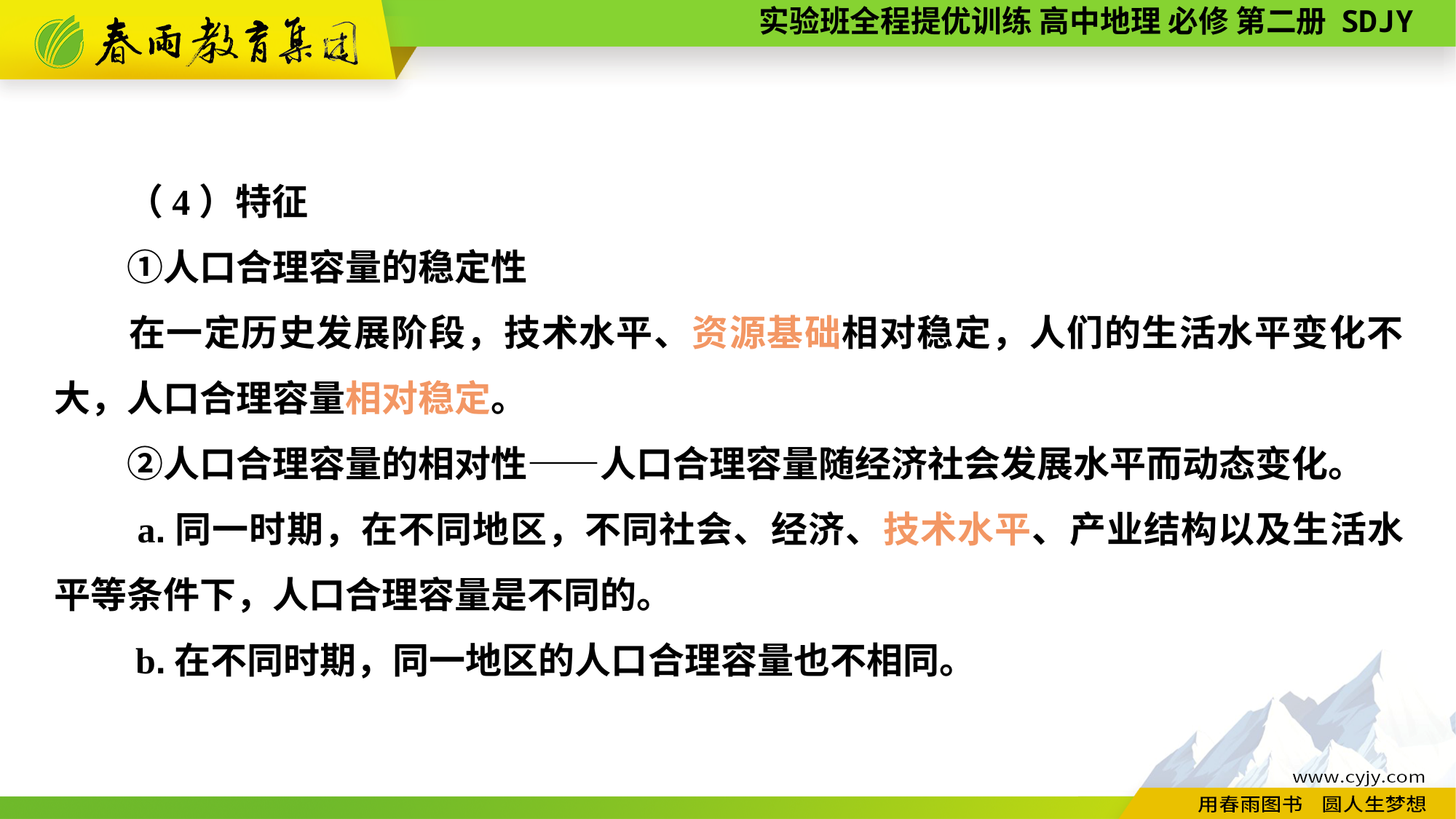

（4）特征
　　①人口合理容量的稳定性
　　在一定历史发展阶段，技术水平、资源基础相对稳定，人们的生活水平变化不大，人口合理容量相对稳定。
　　②人口合理容量的相对性——人口合理容量随经济社会发展水平而动态变化。
　　a.同一时期，在不同地区，不同社会、经济、技术水平、产业结构以及生活水平等条件下，人口合理容量是不同的。
　　b.在不同时期，同一地区的人口合理容量也不相同。